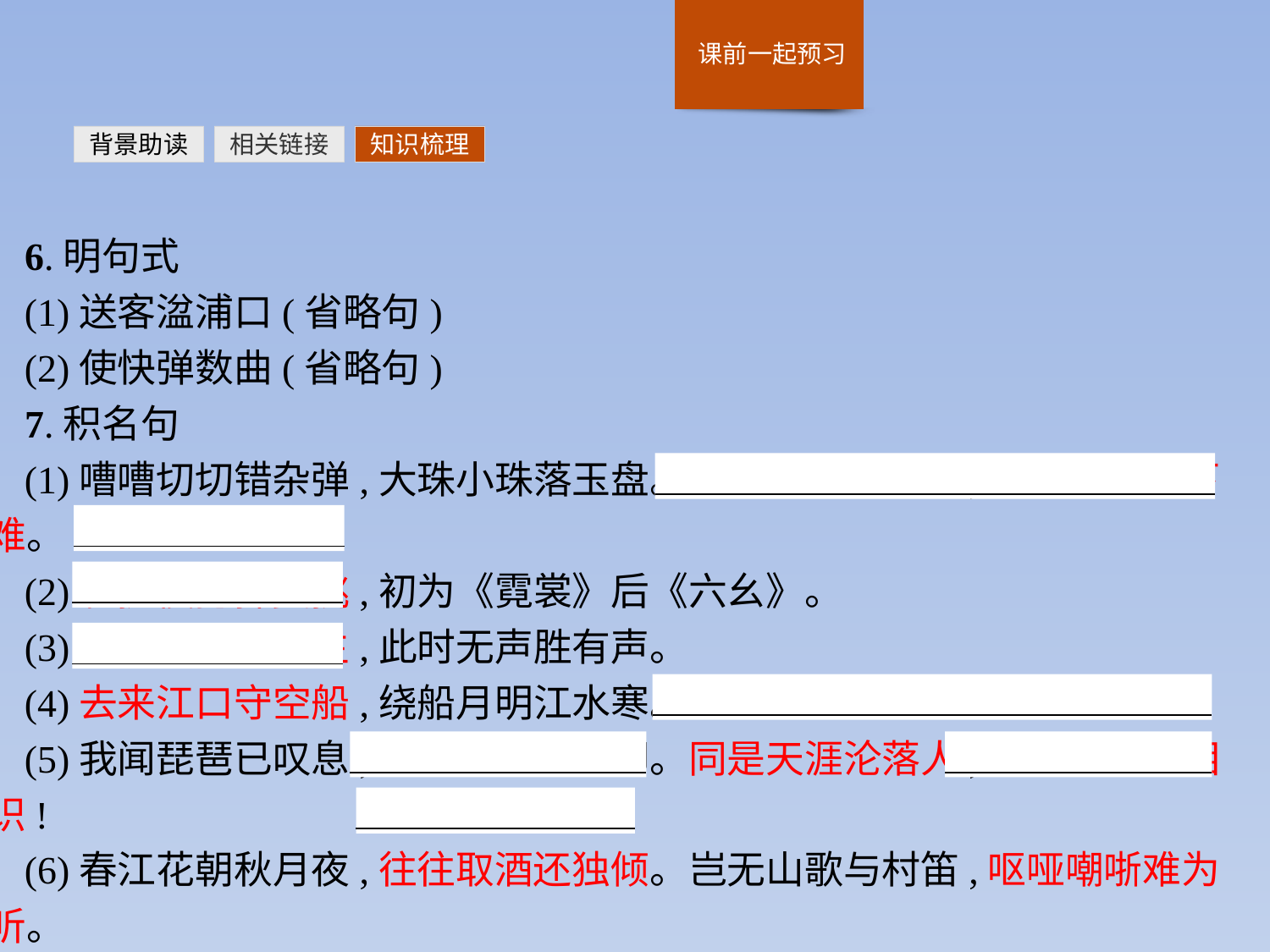

背景助读
相关链接
知识梳理
6.明句式
(1)送客湓浦口(省略句)
(2)使快弹数曲(省略句)
7.积名句
(1)嘈嘈切切错杂弹,大珠小珠落玉盘。间关莺语花底滑,幽咽泉流冰下难。
(2)轻拢慢捻抹复挑,初为《霓裳》后《六幺》。
(3)别有幽愁暗恨生,此时无声胜有声。
(4)去来江口守空船,绕船月明江水寒。
(5)我闻琵琶已叹息,又闻此语重唧唧。同是天涯沦落人,相逢何必曾相识!
(6)春江花朝秋月夜,往往取酒还独倾。岂无山歌与村笛,呕哑嘲哳难为听。
(7)其间旦暮闻何物?杜鹃啼血猿哀鸣。